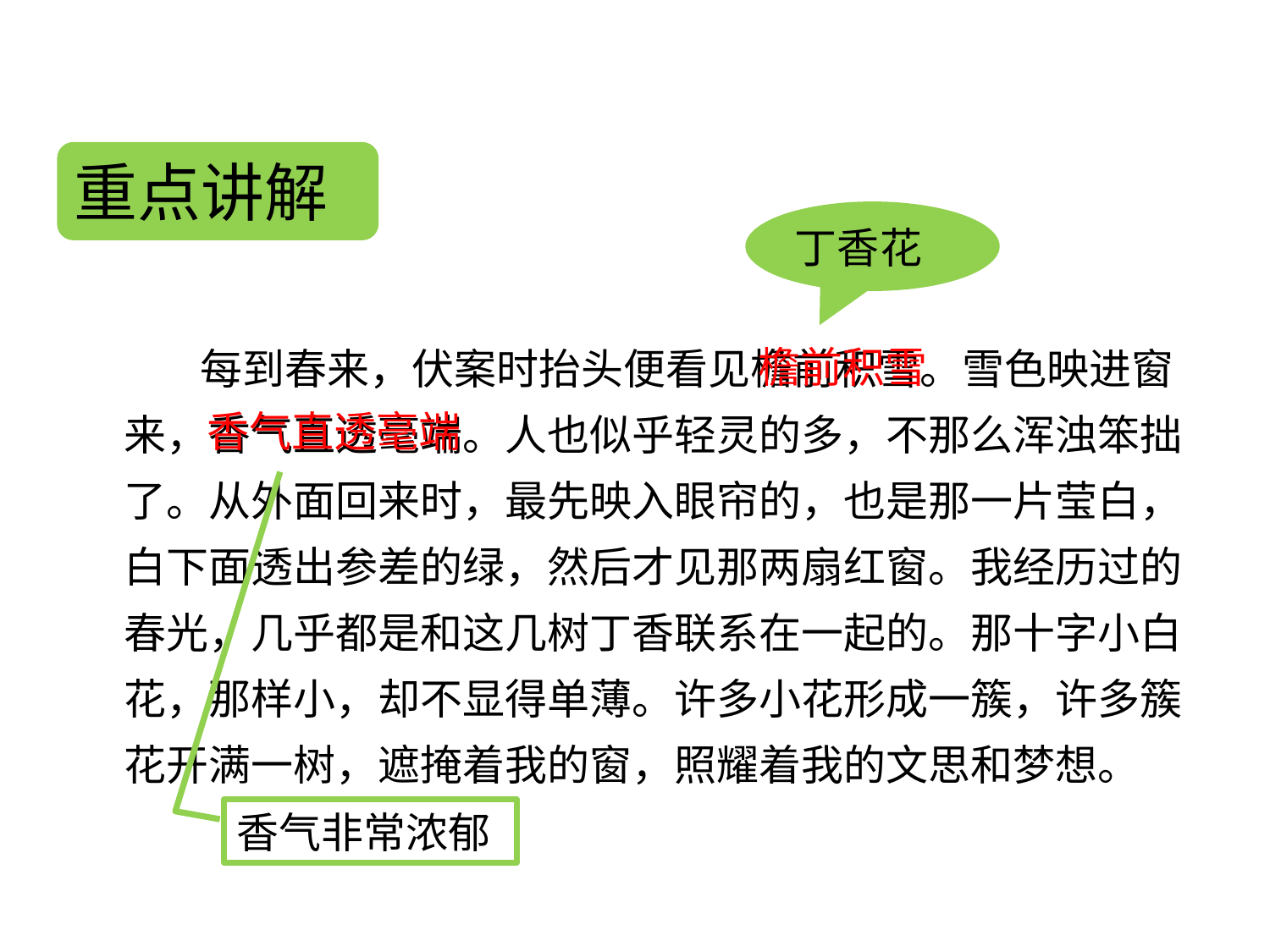

重点讲解
丁香花
       每到春来，伏案时抬头便看见檐前积雪。雪色映进窗来，香气直透毫端。人也似乎轻灵的多，不那么浑浊笨拙了。从外面回来时，最先映入眼帘的，也是那一片莹白，白下面透出参差的绿，然后才见那两扇红窗。我经历过的春光，几乎都是和这几树丁香联系在一起的。那十字小白花，那样小，却不显得单薄。许多小花形成一簇，许多簇花开满一树，遮掩着我的窗，照耀着我的文思和梦想。
檐前积雪
香气直透毫端
香气非常浓郁